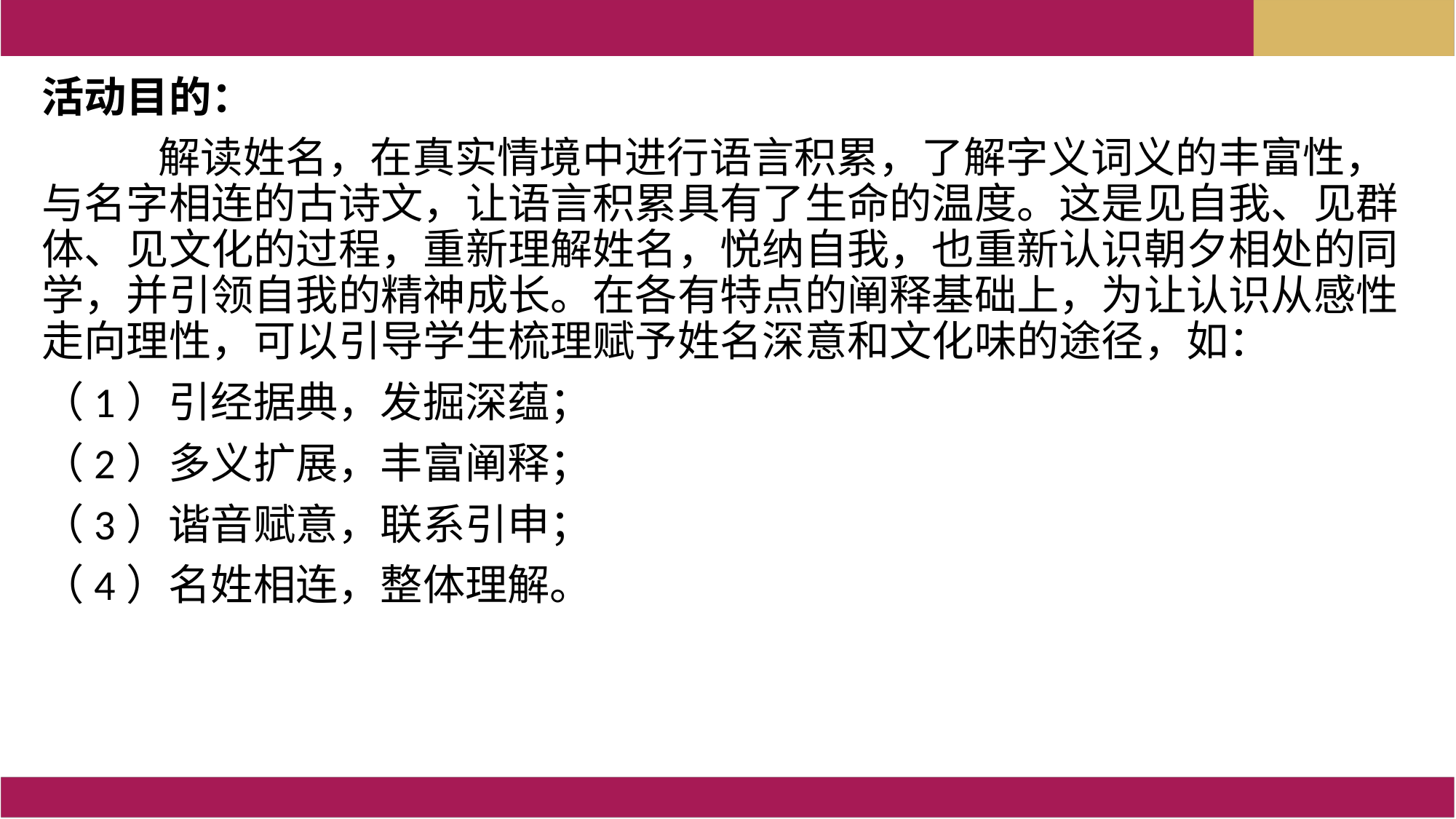

活动目的：
         解读姓名，在真实情境中进行语言积累，了解字义词义的丰富性，与名字相连的古诗文，让语言积累具有了生命的温度。这是见自我、见群体、见文化的过程，重新理解姓名，悦纳自我，也重新认识朝夕相处的同学，并引领自我的精神成长。在各有特点的阐释基础上，为让认识从感性走向理性，可以引导学生梳理赋予姓名深意和文化味的途径，如：
（1）引经据典，发掘深蕴；
（2）多义扩展，丰富阐释；
（3）谐音赋意，联系引申；
（4）名姓相连，整体理解。